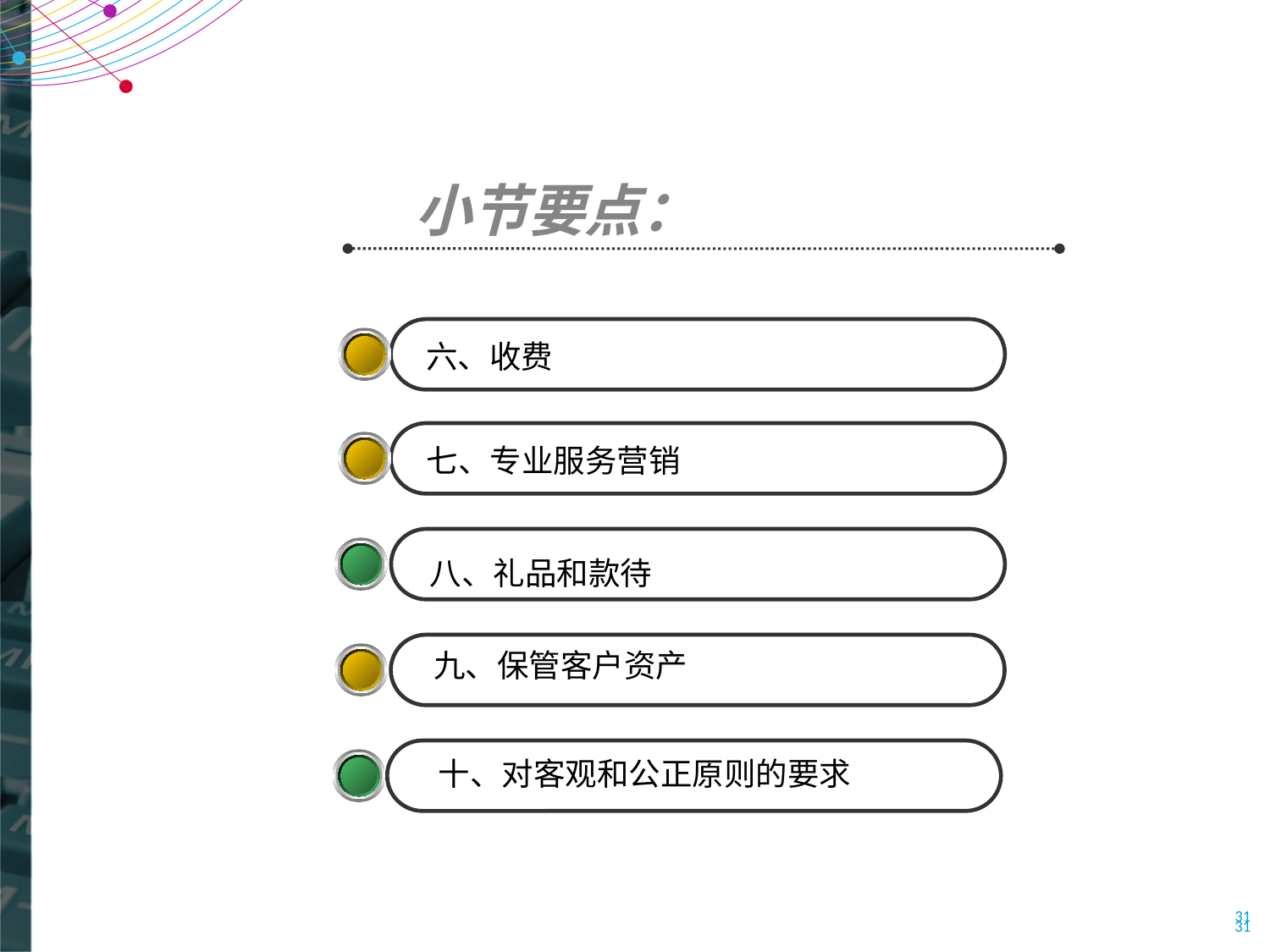

小节要点：

六、收费

七、专业服务营销

八、礼品和款待

九、保管客户资产

十、对客观和公正原则的要求

31